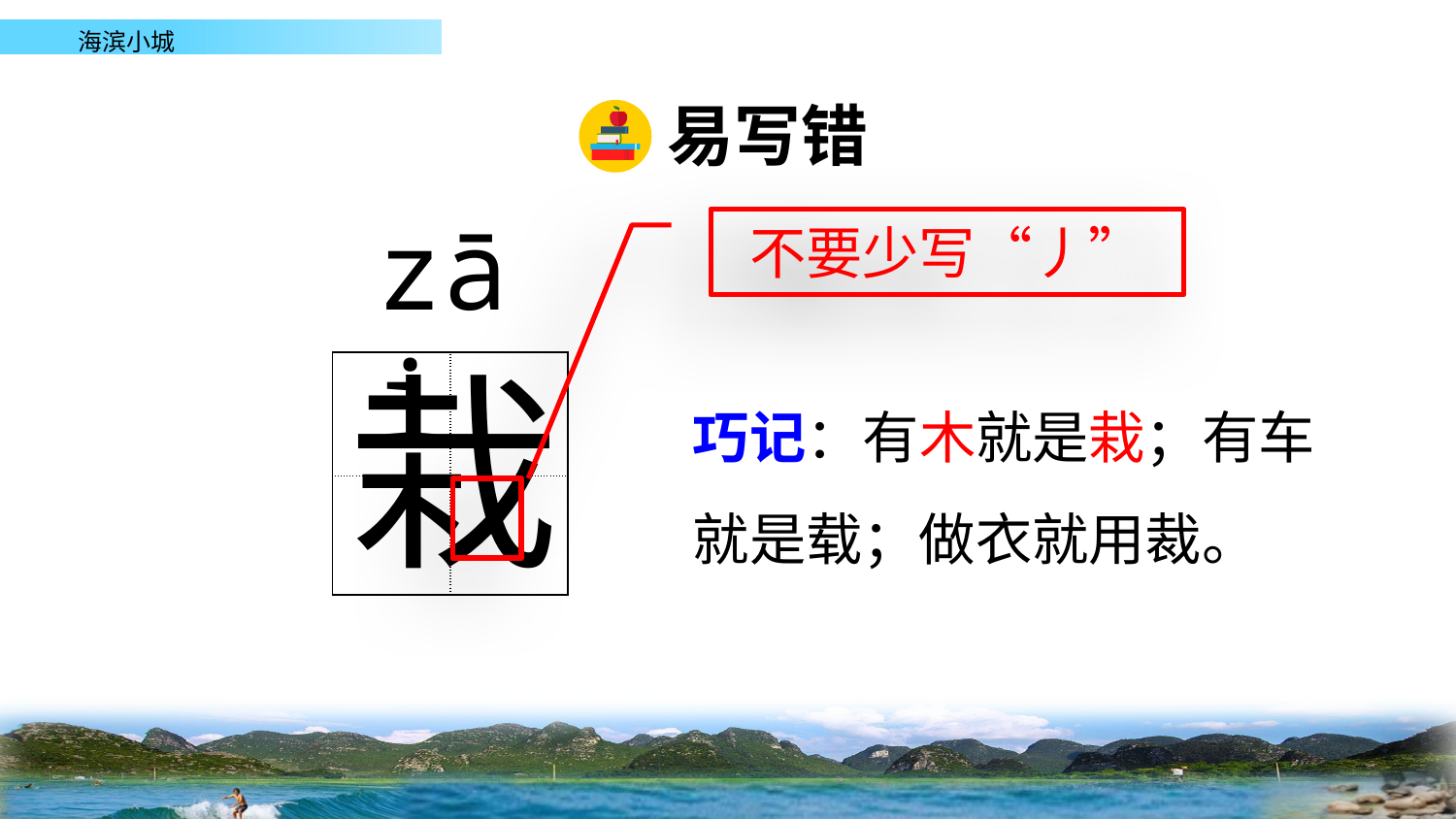

易写错

zāi
不要少写“丿”
栽
|  |  |
| --- | --- |
|  |  |
巧记：有木就是栽；有车就是载；做衣就用裁。